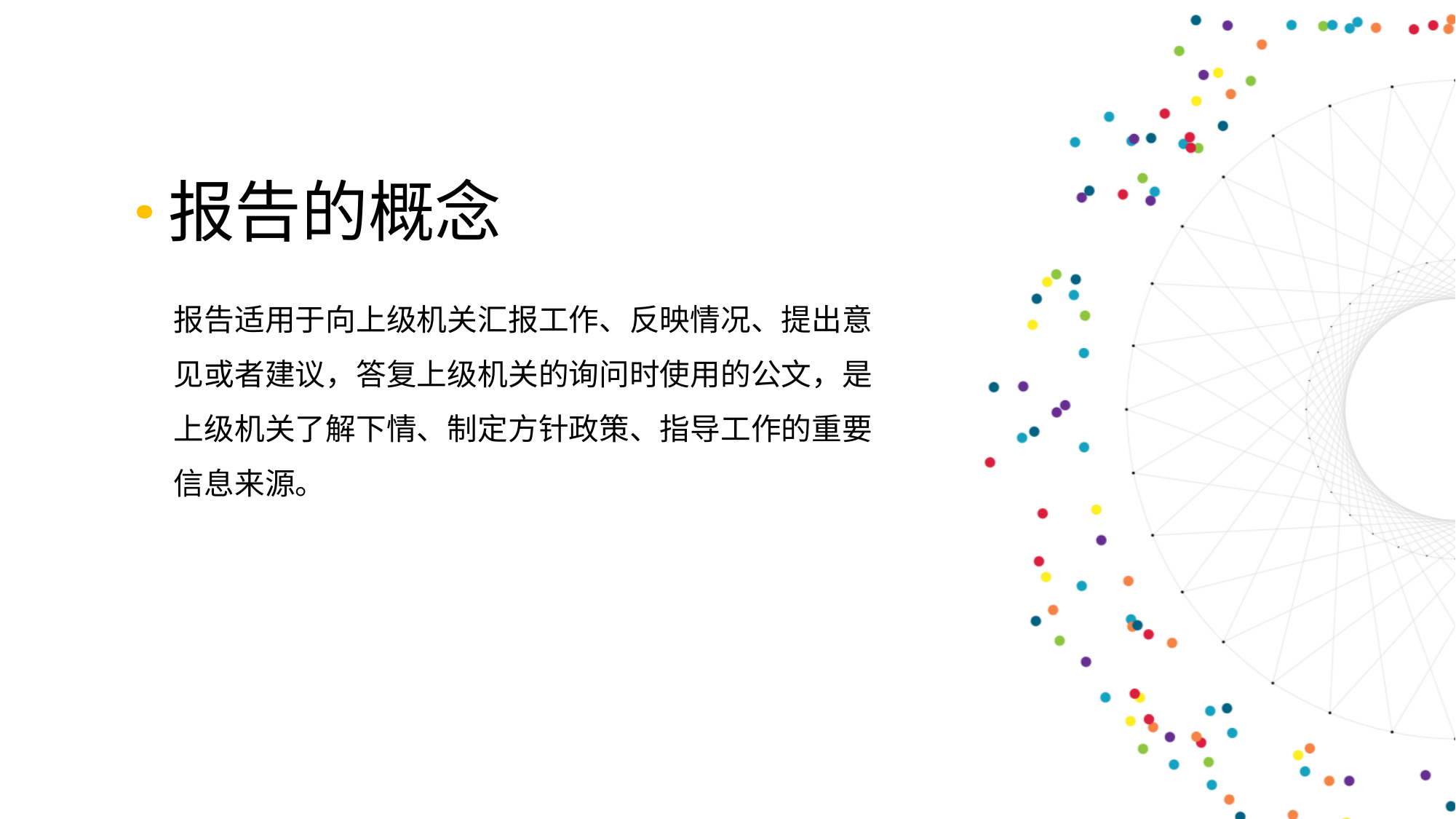

报告的概念

报告适用于向上级机关汇报工作、反映情况、提出意见或者建议，答复上级机关的询问时使用的公文，是上级机关了解下情、制定方针政策、指导工作的重要信息来源。